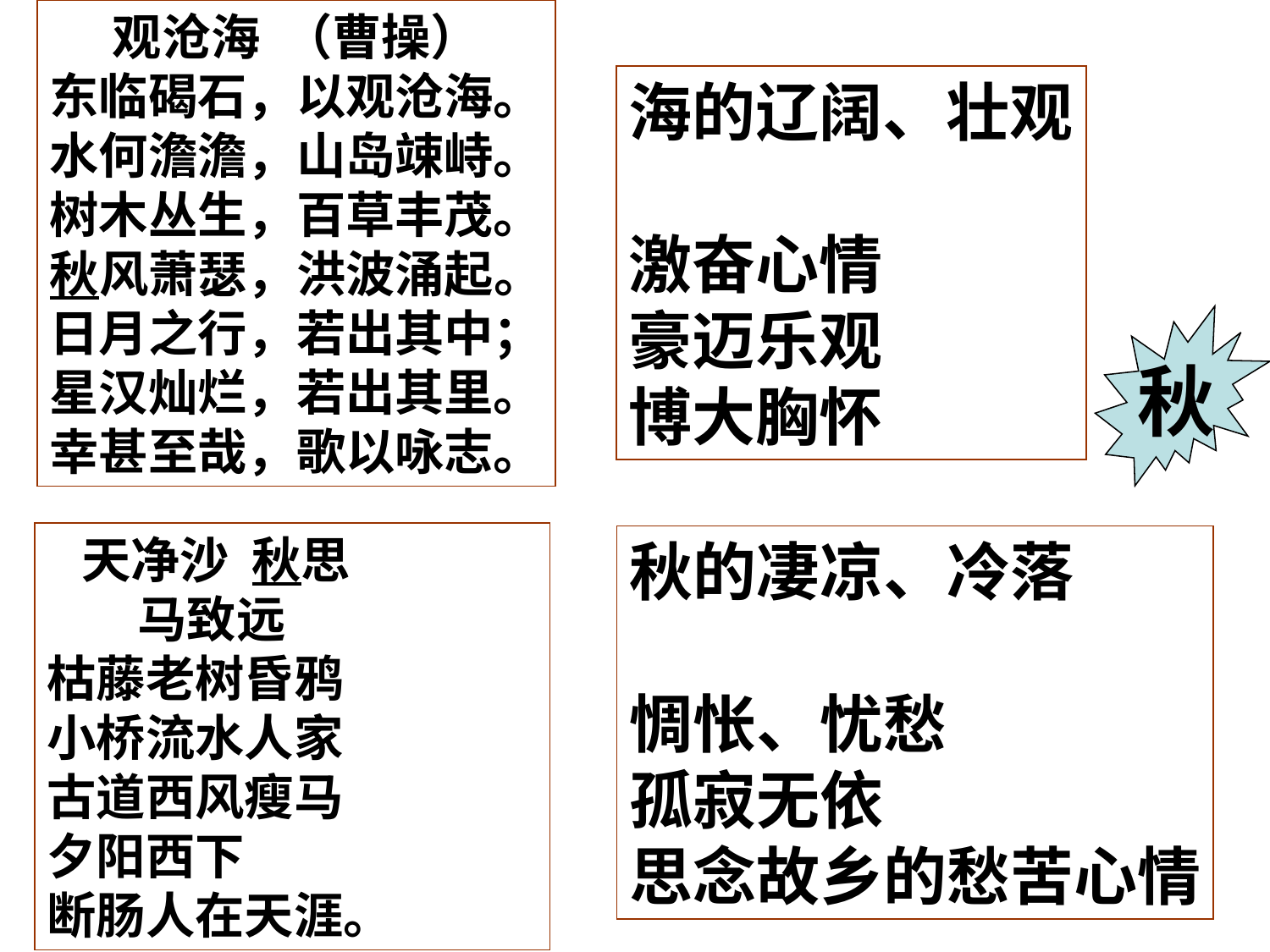

观沧海  （曹操）
东临碣石，以观沧海。
水何澹澹，山岛竦峙。
树木丛生，百草丰茂。
秋风萧瑟，洪波涌起。
日月之行，若出其中；
星汉灿烂，若出其里。
幸甚至哉，歌以咏志。
海的辽阔、壮观

激奋心情
豪迈乐观
博大胸怀
秋
  天净沙  秋思
       马致远
枯藤老树昏鸦
小桥流水人家
古道西风瘦马
夕阳西下
断肠人在天涯。
秋的凄凉、冷落

惆怅、忧愁
孤寂无依
思念故乡的愁苦心情